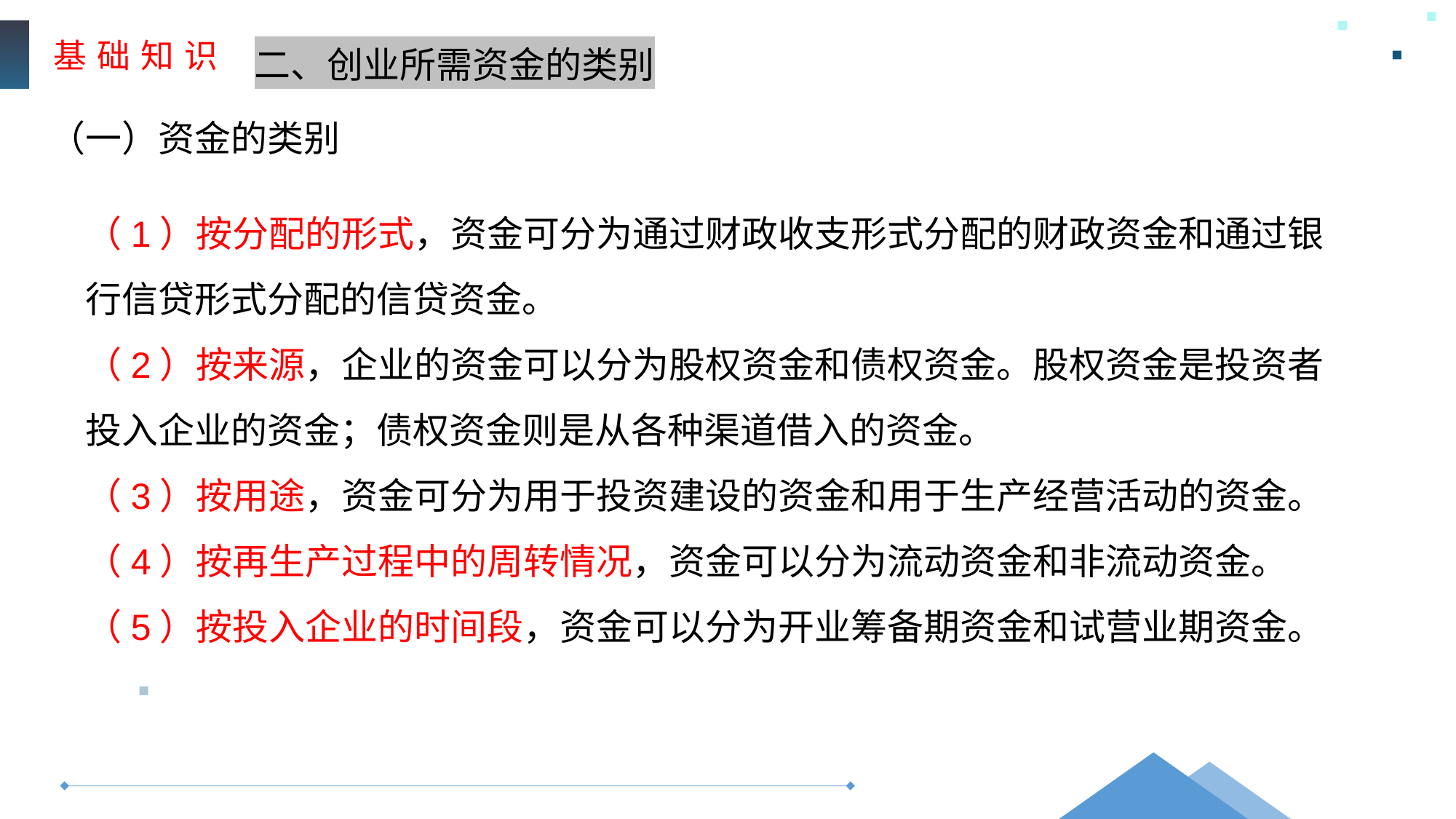

基 础 知 识

二、创业所需资金的类别
（一）资金的类别
（1）按分配的形式，资金可分为通过财政收支形式分配的财政资金和通过银行信贷形式分配的信贷资金。
（2）按来源，企业的资金可以分为股权资金和债权资金。股权资金是投资者投入企业的资金；债权资金则是从各种渠道借入的资金。
（3）按用途，资金可分为用于投资建设的资金和用于生产经营活动的资金。
（4）按再生产过程中的周转情况，资金可以分为流动资金和非流动资金。
（5）按投入企业的时间段，资金可以分为开业筹备期资金和试营业期资金。